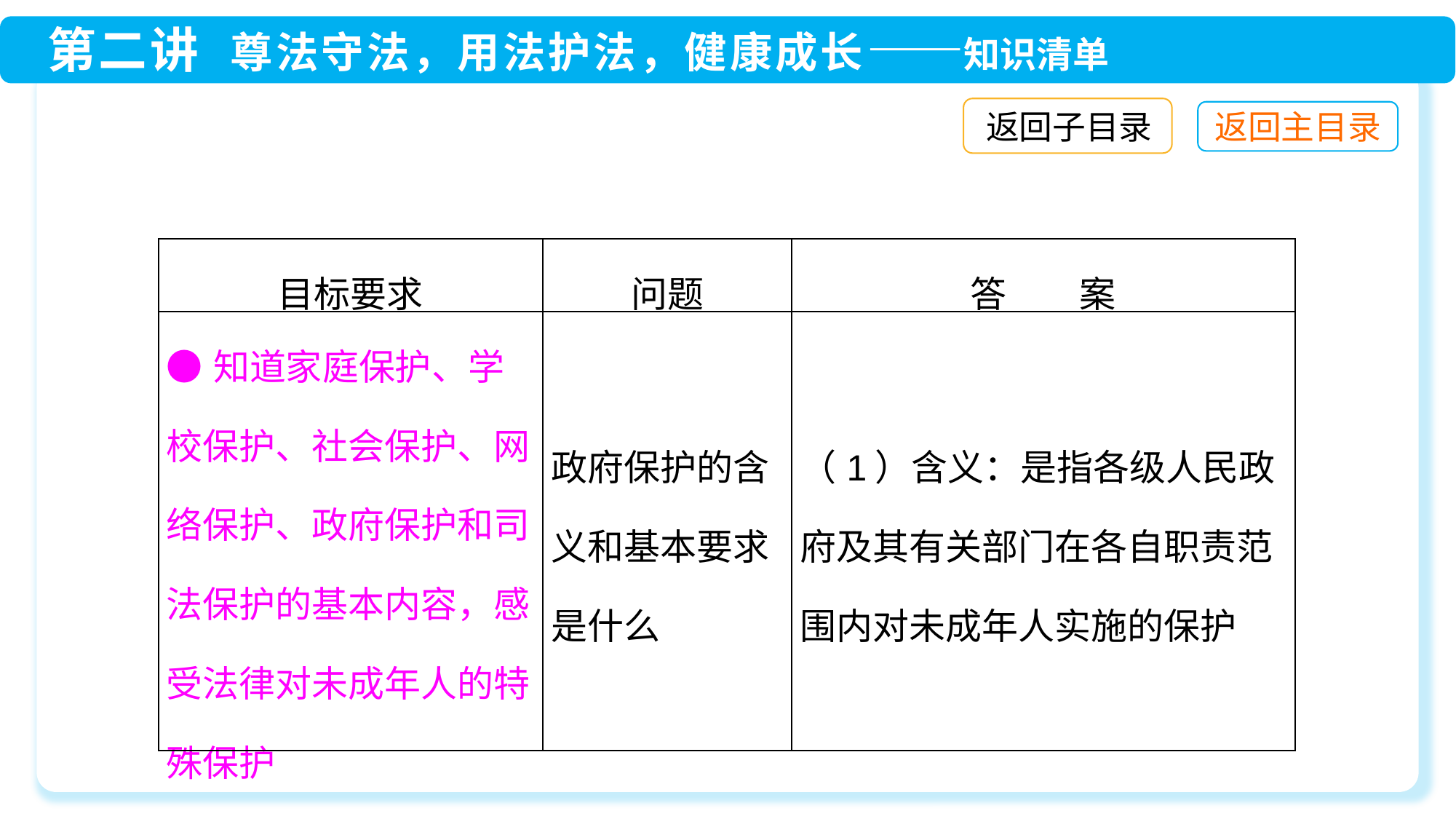

返回子目录
| 目标要求 | 问题 | 答　　案 |
| --- | --- | --- |
| ●知道家庭保护、学校保护、社会保护、网络保护、政府保护和司法保护的基本内容，感受法律对未成年人的特殊保护 | 政府保护的含义和基本要求是什么 | （1）含义：是指各级人民政府及其有关部门在各自职责范围内对未成年人实施的保护 |